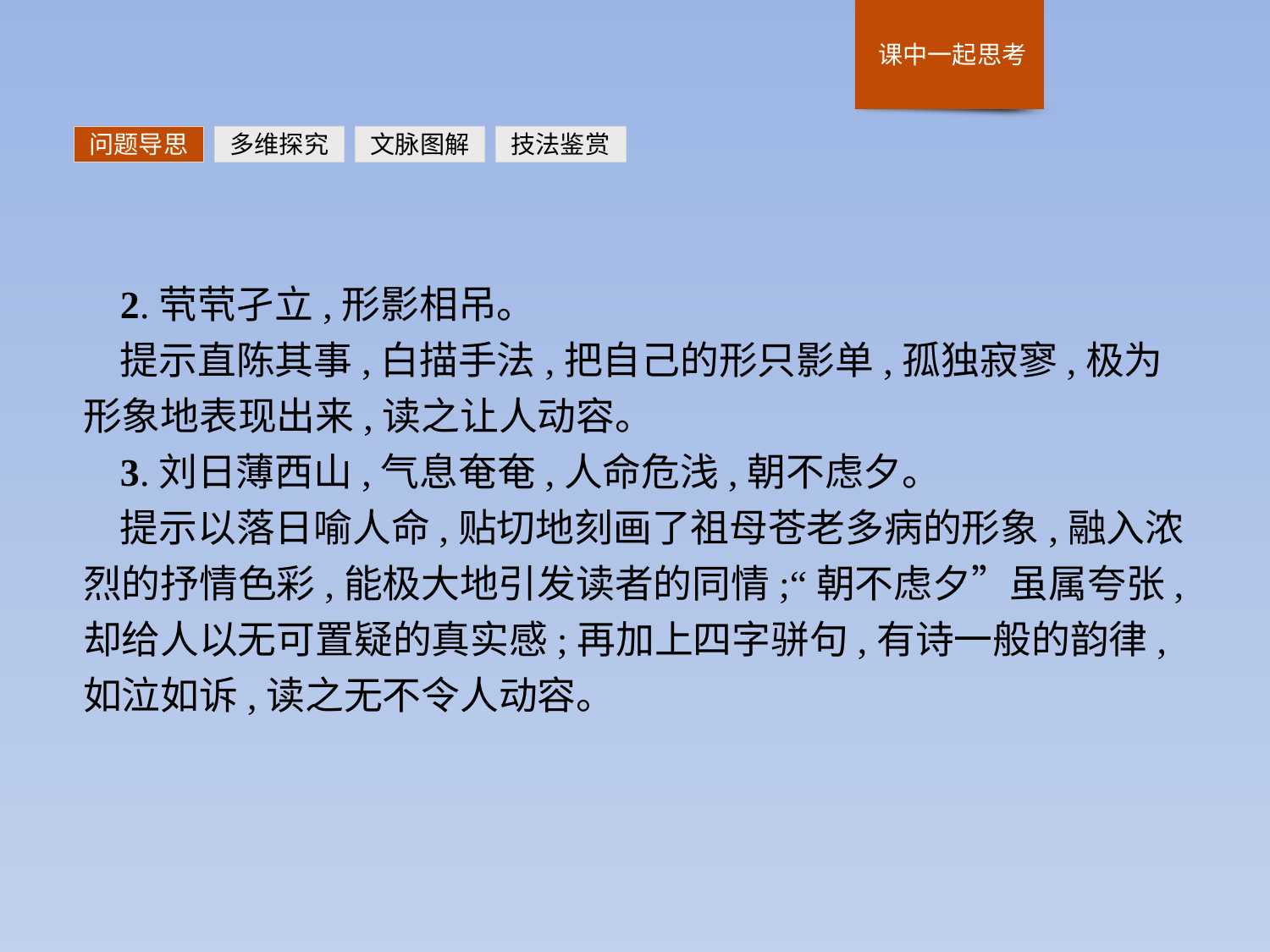

问题导思
多维探究
文脉图解
技法鉴赏
2.茕茕孑立,形影相吊。
提示直陈其事,白描手法,把自己的形只影单,孤独寂寥,极为形象地表现出来,读之让人动容。
3.刘日薄西山,气息奄奄,人命危浅,朝不虑夕。
提示以落日喻人命,贴切地刻画了祖母苍老多病的形象,融入浓烈的抒情色彩,能极大地引发读者的同情;“朝不虑夕”虽属夸张,却给人以无可置疑的真实感;再加上四字骈句,有诗一般的韵律,如泣如诉,读之无不令人动容。